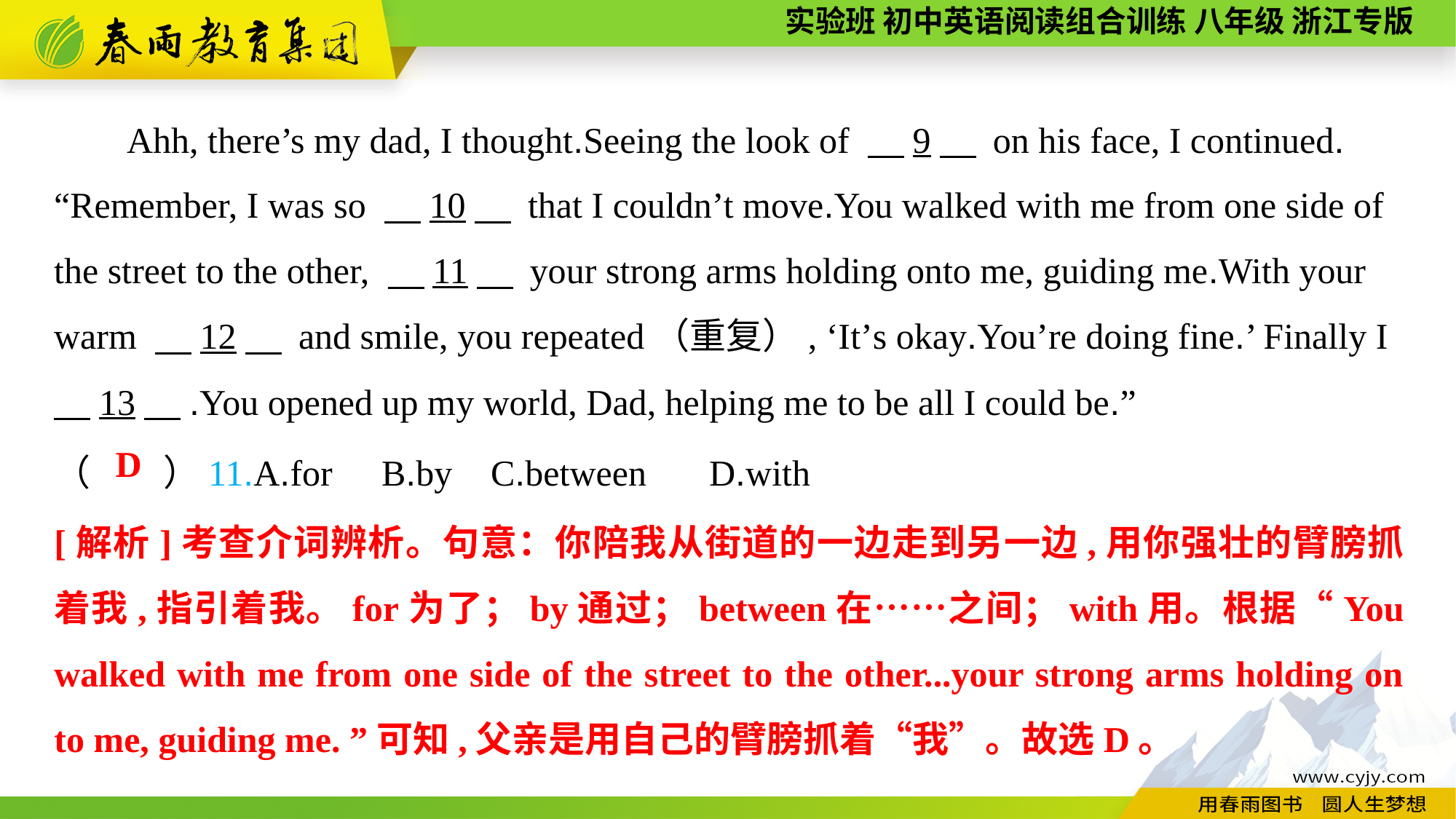

Ahh, there’s my dad, I thought.Seeing the look of 　9　 on his face, I continued.
“Remember, I was so 　10　 that I couldn’t move.You walked with me from one side of the street to the other, 　11　 your strong arms holding onto me, guiding me.With your warm 　12　 and smile, you repeated（重复）, ‘It’s okay.You’re doing fine.’ Finally I
　13　.You opened up my world, Dad, helping me to be all I could be.”
（　　）11.A.for	B.by	C.between	D.with
D
[解析]考查介词辨析。句意：你陪我从街道的一边走到另一边,用你强壮的臂膀抓着我,指引着我。for为了；by通过；between在……之间；with用。根据“You walked with me from one side of the street to the other...your strong arms holding on to me, guiding me. ”可知,父亲是用自己的臂膀抓着“我”。故选D。